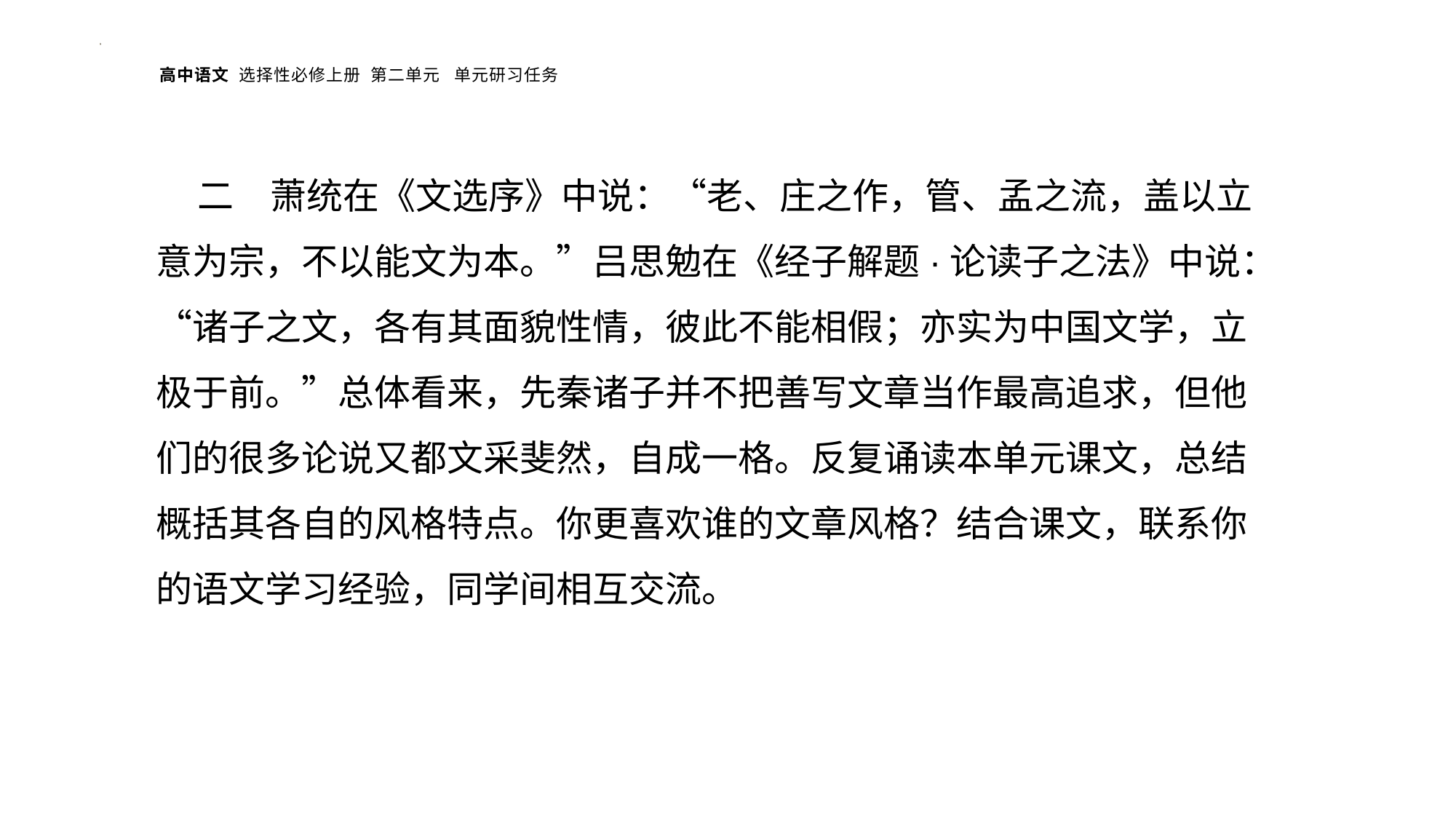

二　萧统在《文选序》中说：“老、庄之作，管、孟之流，盖以立意为宗，不以能文为本。”吕思勉在《经子解题·论读子之法》中说：“诸子之文，各有其面貌性情，彼此不能相假；亦实为中国文学，立极于前。”总体看来，先秦诸子并不把善写文章当作最高追求，但他们的很多论说又都文采斐然，自成一格。反复诵读本单元课文，总结概括其各自的风格特点。你更喜欢谁的文章风格？结合课文，联系你的语文学习经验，同学间相互交流。